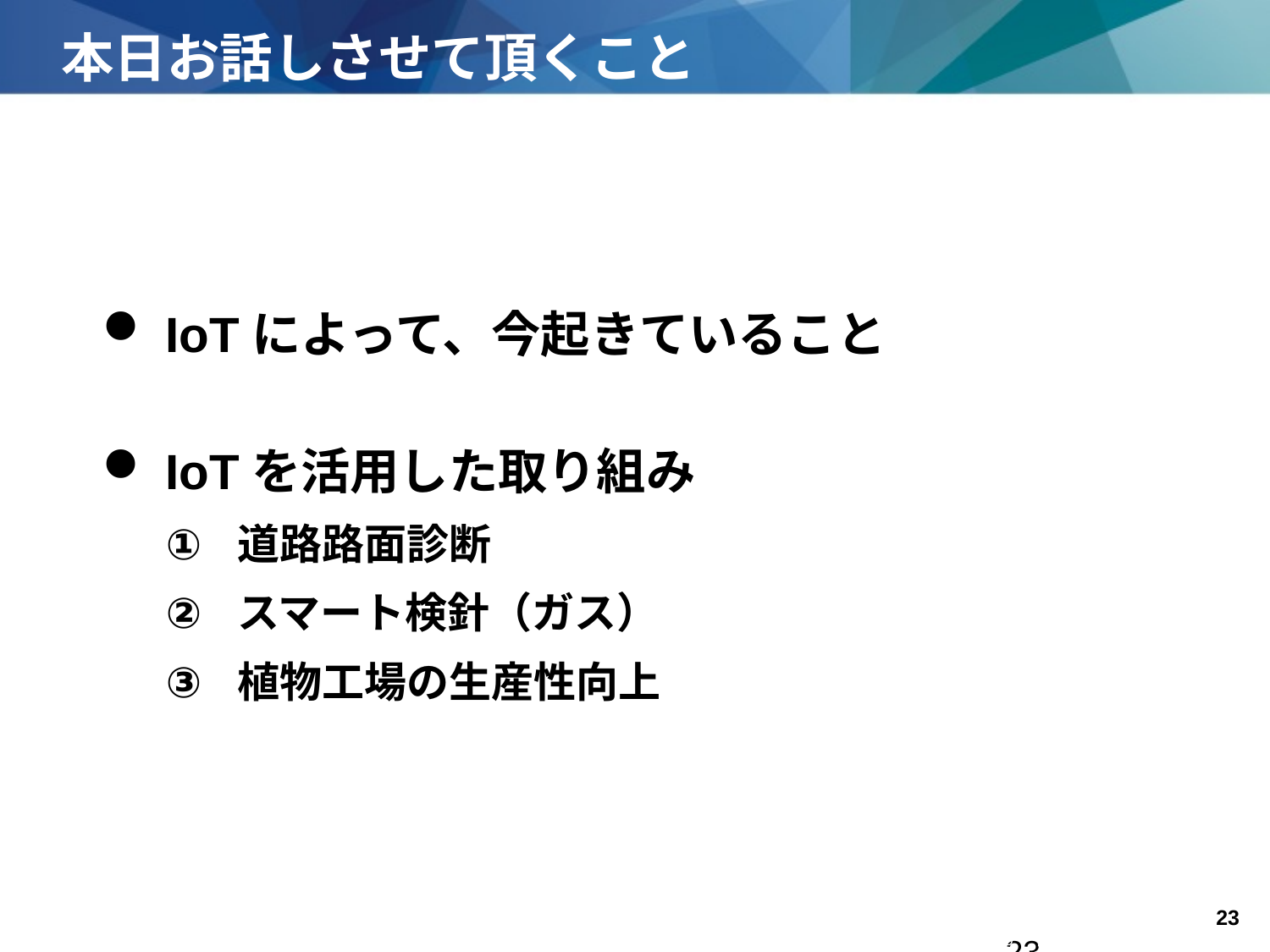

# 本日お話しさせて頂くこと
IoTによって、今起きていること

IoTを活用した取り組み
道路路面診断
スマート検針（ガス）
植物工場の生産性向上
Copyright©2019　 西日本電信電話株式会社
- 23 -